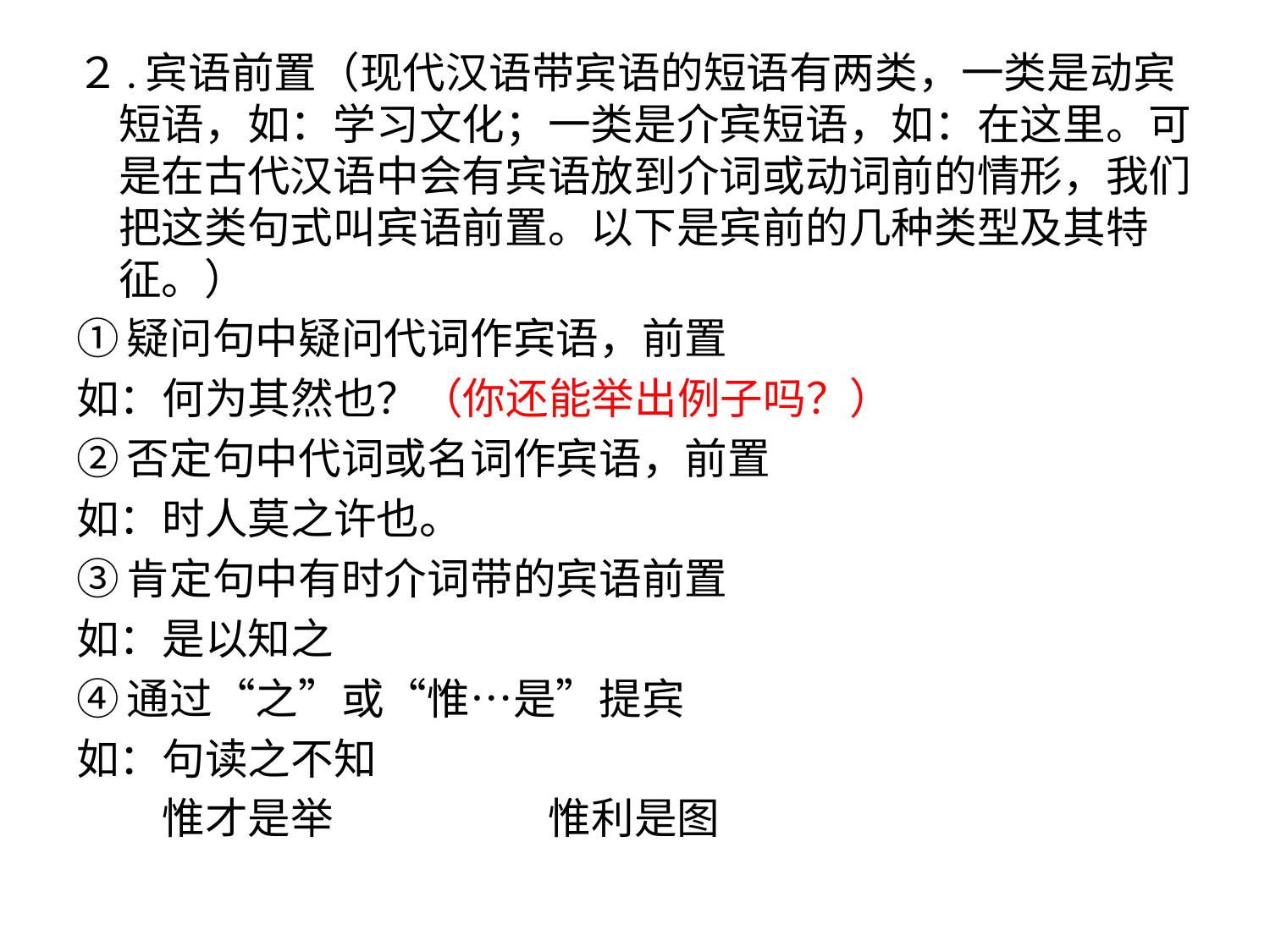

#
２.宾语前置（现代汉语带宾语的短语有两类，一类是动宾短语，如：学习文化；一类是介宾短语，如：在这里。可是在古代汉语中会有宾语放到介词或动词前的情形，我们把这类句式叫宾语前置。以下是宾前的几种类型及其特征。）
①疑问句中疑问代词作宾语，前置
如：何为其然也？（你还能举出例子吗？）
②否定句中代词或名词作宾语，前置
如：时人莫之许也。
③肯定句中有时介词带的宾语前置
如：是以知之
④通过“之”或“惟…是”提宾
如：句读之不知
　　惟才是举　　　　　惟利是图